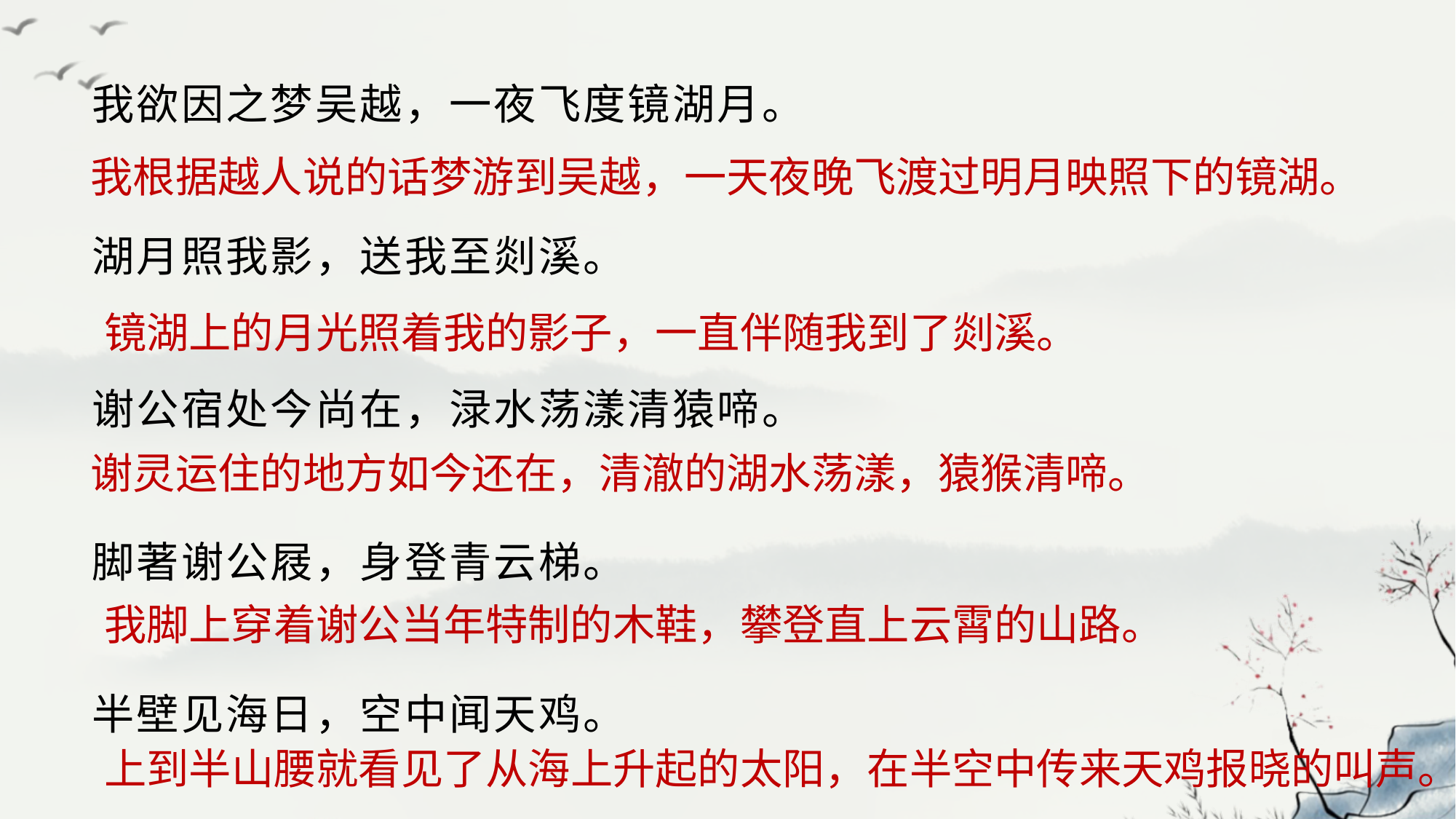

我欲因之梦吴越，一夜飞度镜湖月。

湖月照我影，送我至剡溪。

谢公宿处今尚在，渌水荡漾清猿啼。

脚著谢公屐，身登青云梯。

半壁见海日，空中闻天鸡。
我根据越人说的话梦游到吴越，一天夜晚飞渡过明月映照下的镜湖。
镜湖上的月光照着我的影子，一直伴随我到了剡溪。
谢灵运住的地方如今还在，清澈的湖水荡漾，猿猴清啼。
我脚上穿着谢公当年特制的木鞋，攀登直上云霄的山路。
上到半山腰就看见了从海上升起的太阳，在半空中传来天鸡报晓的叫声。